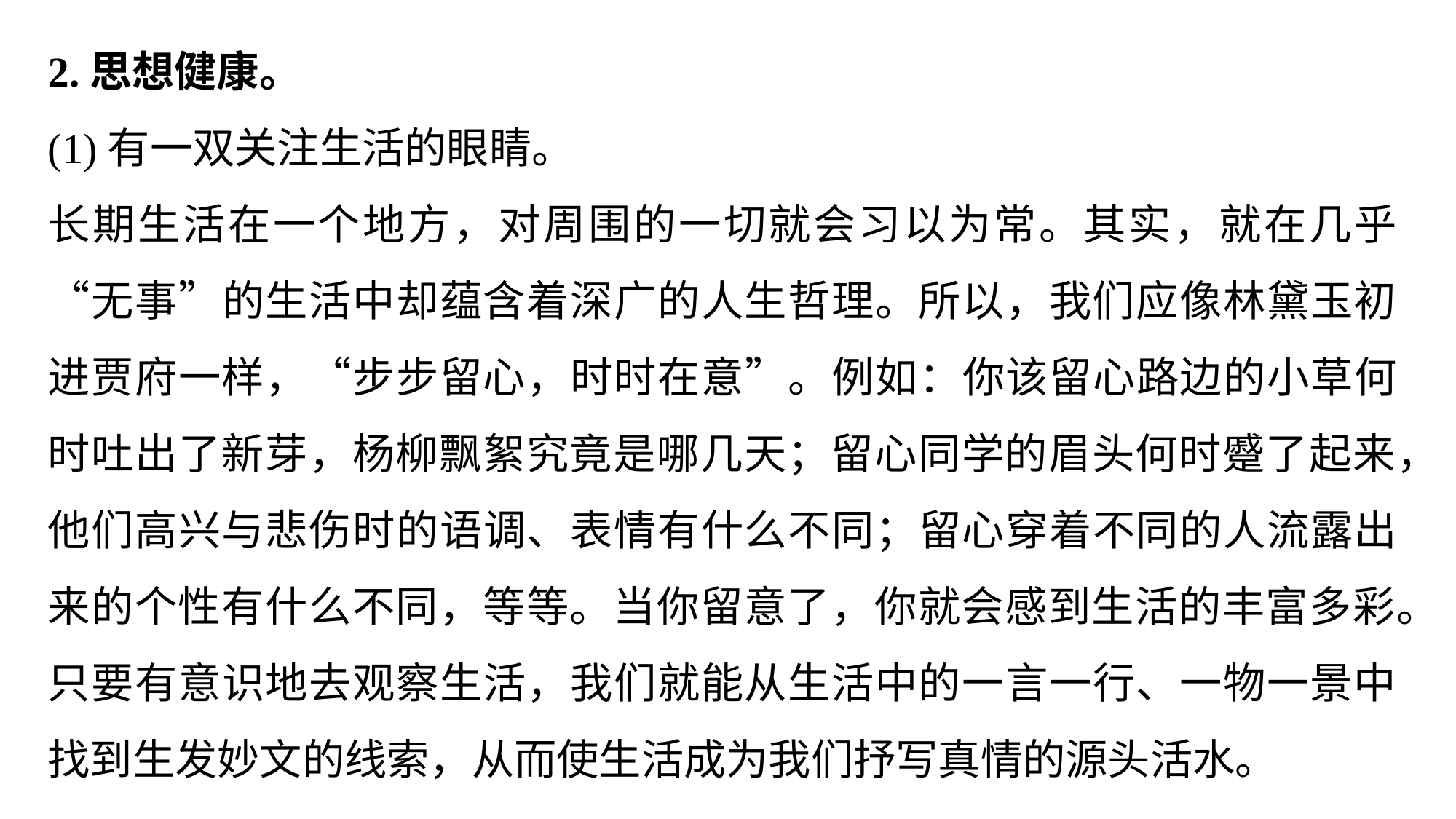

2.思想健康。
(1)有一双关注生活的眼睛。
长期生活在一个地方，对周围的一切就会习以为常。其实，就在几乎“无事”的生活中却蕴含着深广的人生哲理。所以，我们应像林黛玉初进贾府一样，“步步留心，时时在意”。例如：你该留心路边的小草何时吐出了新芽，杨柳飘絮究竟是哪几天；留心同学的眉头何时蹙了起来，他们高兴与悲伤时的语调、表情有什么不同；留心穿着不同的人流露出来的个性有什么不同，等等。当你留意了，你就会感到生活的丰富多彩。只要有意识地去观察生活，我们就能从生活中的一言一行、一物一景中找到生发妙文的线索，从而使生活成为我们抒写真情的源头活水。